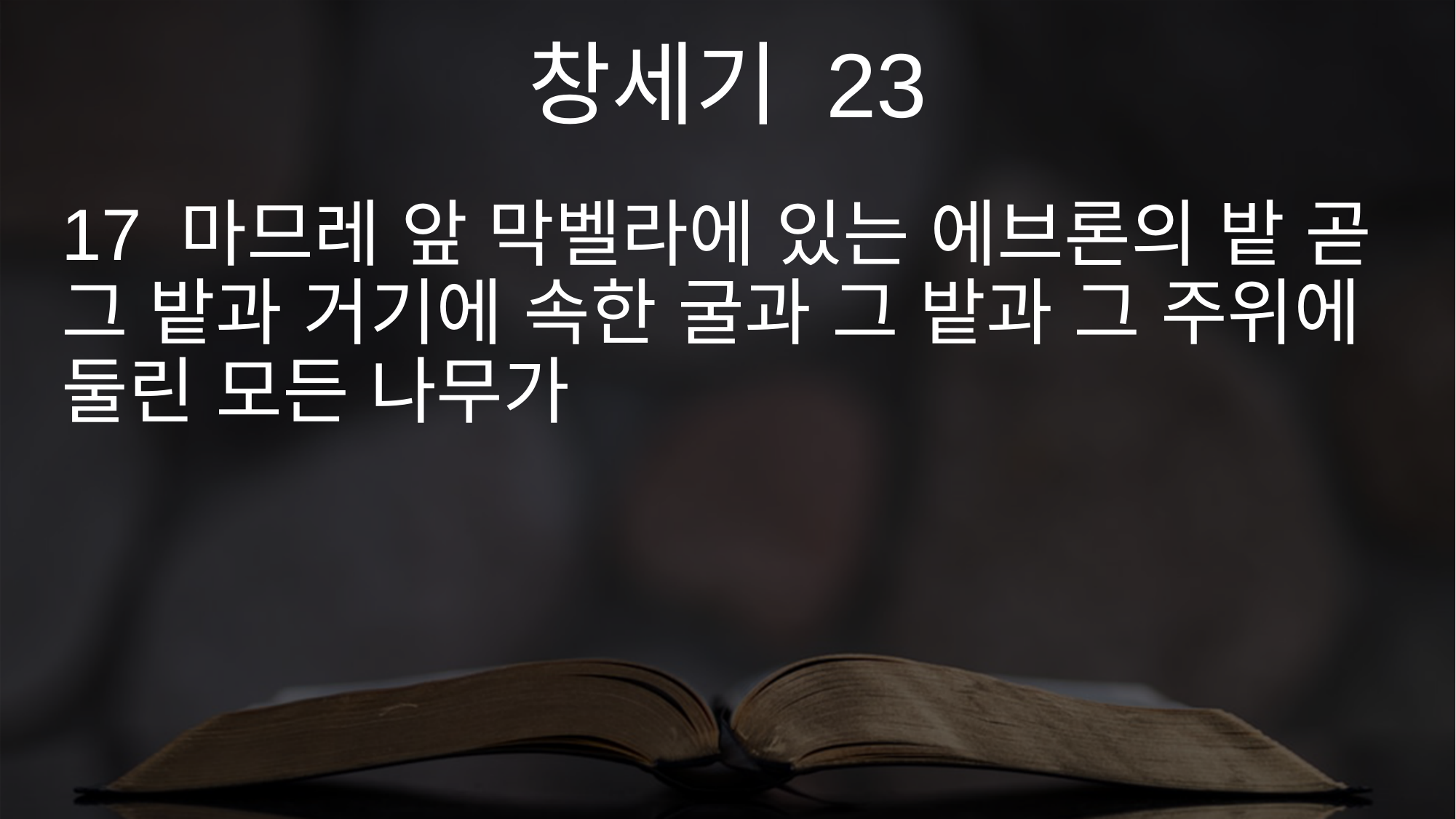

창세기 23
17 마므레 앞 막벨라에 있는 에브론의 밭 곧 그 밭과 거기에 속한 굴과 그 밭과 그 주위에 둘린 모든 나무가